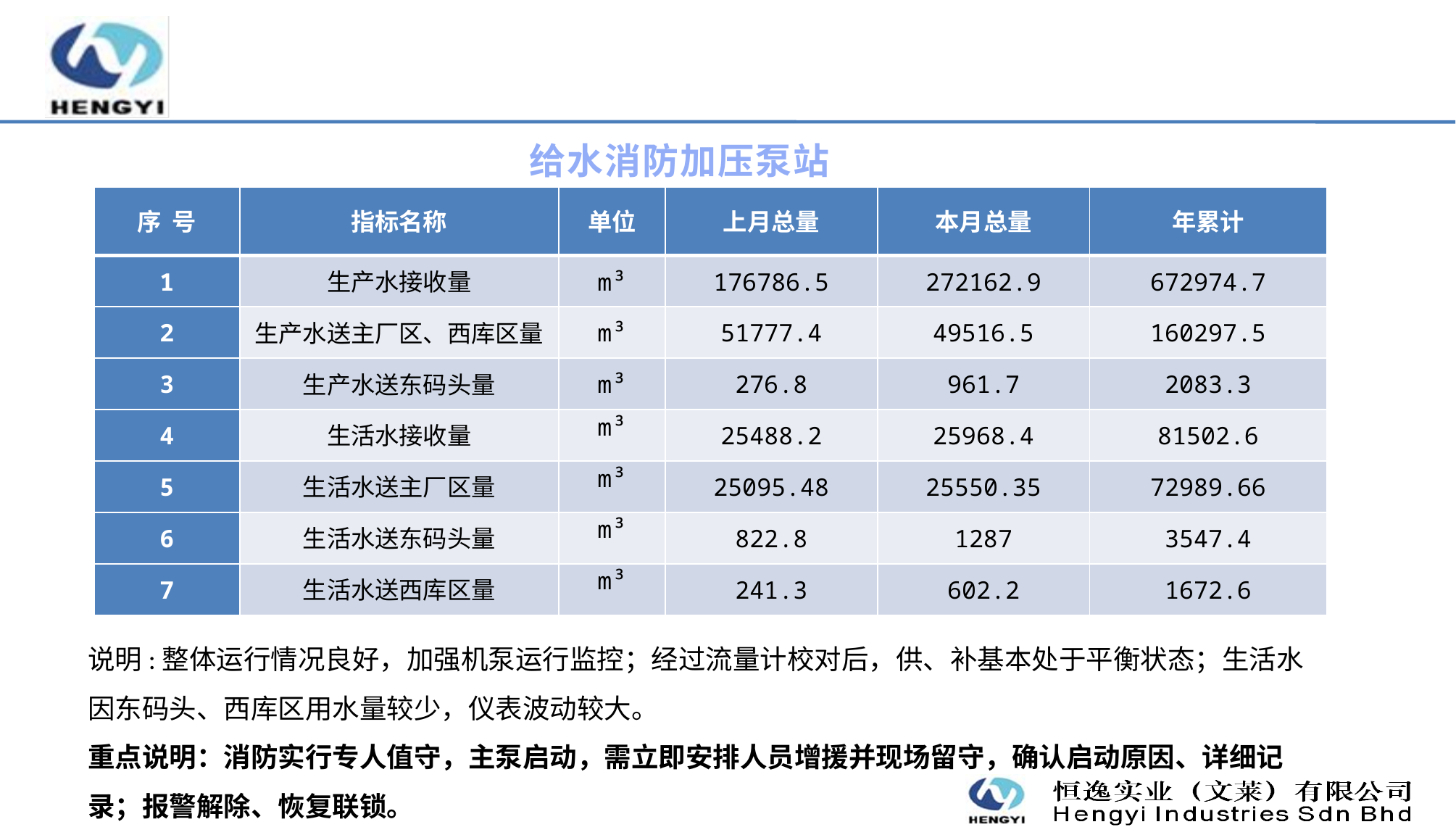

给水消防加压泵站
| 序 号 | 指标名称 | 单位 | 上月总量 | 本月总量 | 年累计 |
| --- | --- | --- | --- | --- | --- |
| 1 | 生产水接收量 | m³ | 176786.5 | 272162.9 | 672974.7 |
| 2 | 生产水送主厂区、西库区量 | m³ | 51777.4 | 49516.5 | 160297.5 |
| 3 | 生产水送东码头量 | m³ | 276.8 | 961.7 | 2083.3 |
| 4 | 生活水接收量 | m³ | 25488.2 | 25968.4 | 81502.6 |
| 5 | 生活水送主厂区量 | m³ | 25095.48 | 25550.35 | 72989.66 |
| 6 | 生活水送东码头量 | m³ | 822.8 | 1287 | 3547.4 |
| 7 | 生活水送西库区量 | m³ | 241.3 | 602.2 | 1672.6 |
说明:整体运行情况良好，加强机泵运行监控；经过流量计校对后，供、补基本处于平衡状态；生活水因东码头、西库区用水量较少，仪表波动较大。
重点说明：消防实行专人值守，主泵启动，需立即安排人员增援并现场留守，确认启动原因、详细记录；报警解除、恢复联锁。